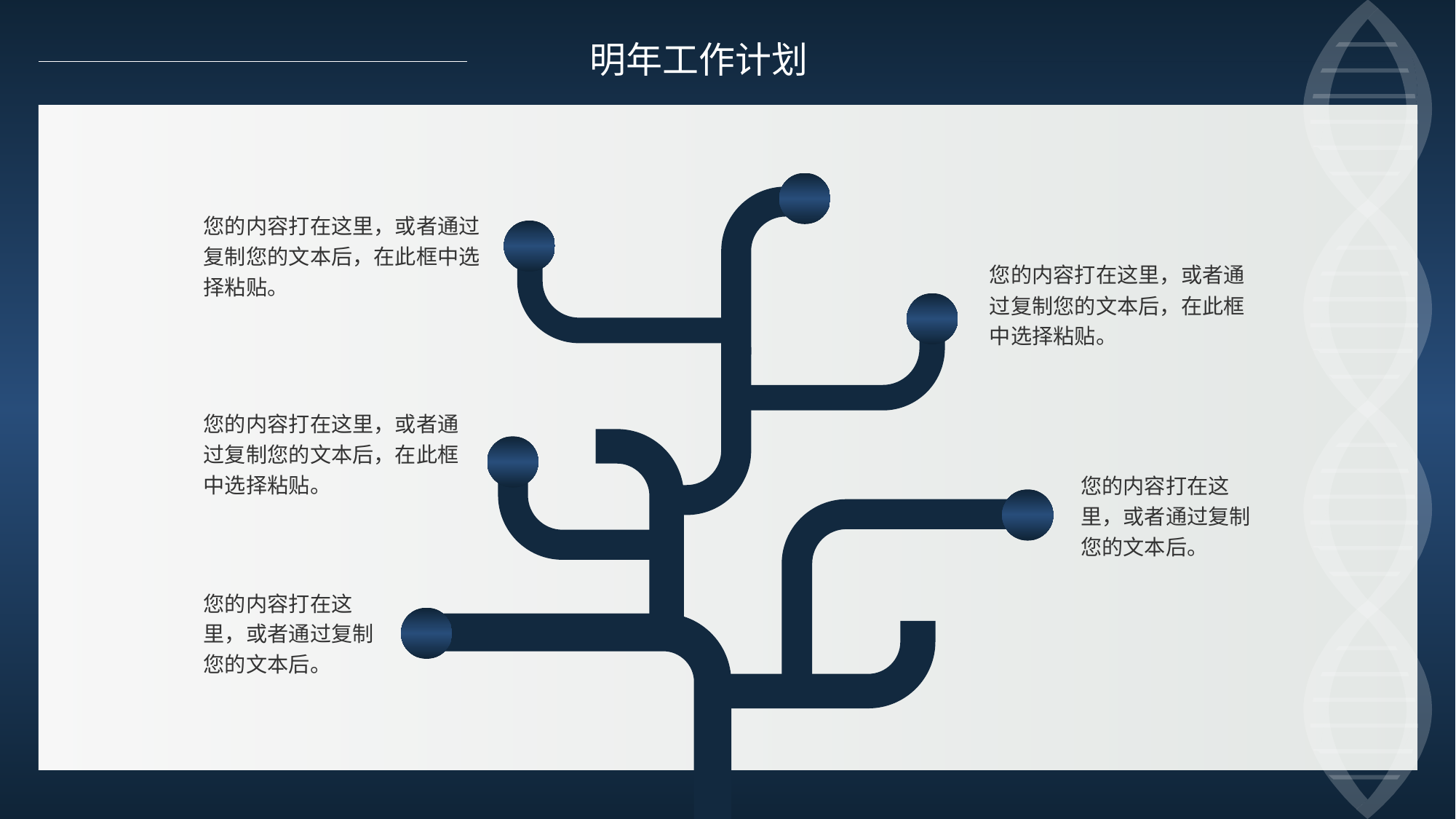

明年工作计划

您的内容打在这里，或者通过复制您的文本后，在此框中选择粘贴。

您的内容打在这里，或者通过复制您的文本后，在此框中选择粘贴。

您的内容打在这里，或者通过复制您的文本后，在此框中选择粘贴。

您的内容打在这里，或者通过复制您的文本后。

您的内容打在这里，或者通过复制您的文本后。